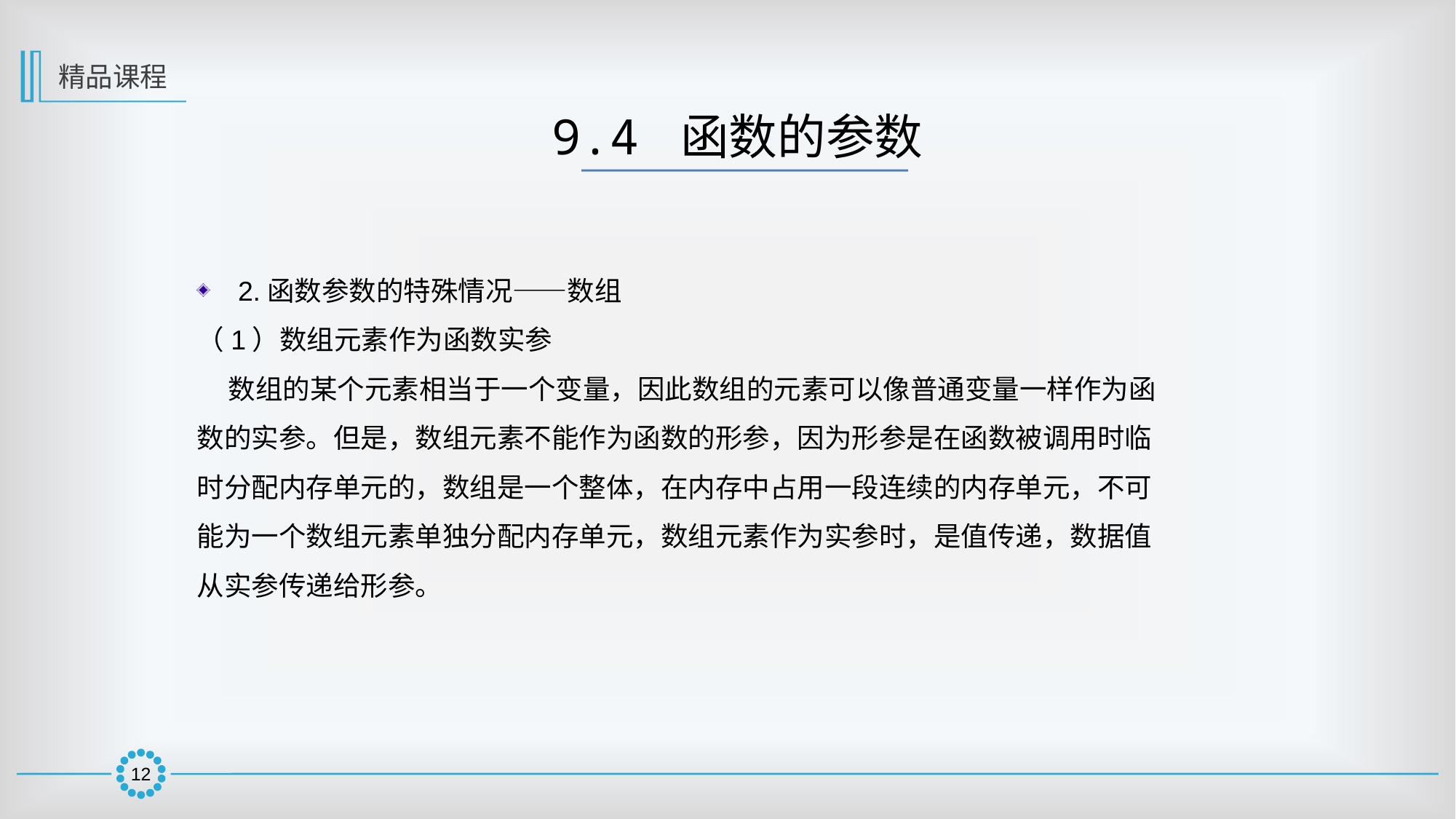

精品课程
9.4 函数的参数

2.函数参数的特殊情况——数组
（1）数组元素作为函数实参
    数组的某个元素相当于一个变量，因此数组的元素可以像普通变量一样作为函数的实参。但是，数组元素不能作为函数的形参，因为形参是在函数被调用时临时分配内存单元的，数组是一个整体，在内存中占用一段连续的内存单元，不可能为一个数组元素单独分配内存单元，数组元素作为实参时，是值传递，数据值从实参传递给形参。

12